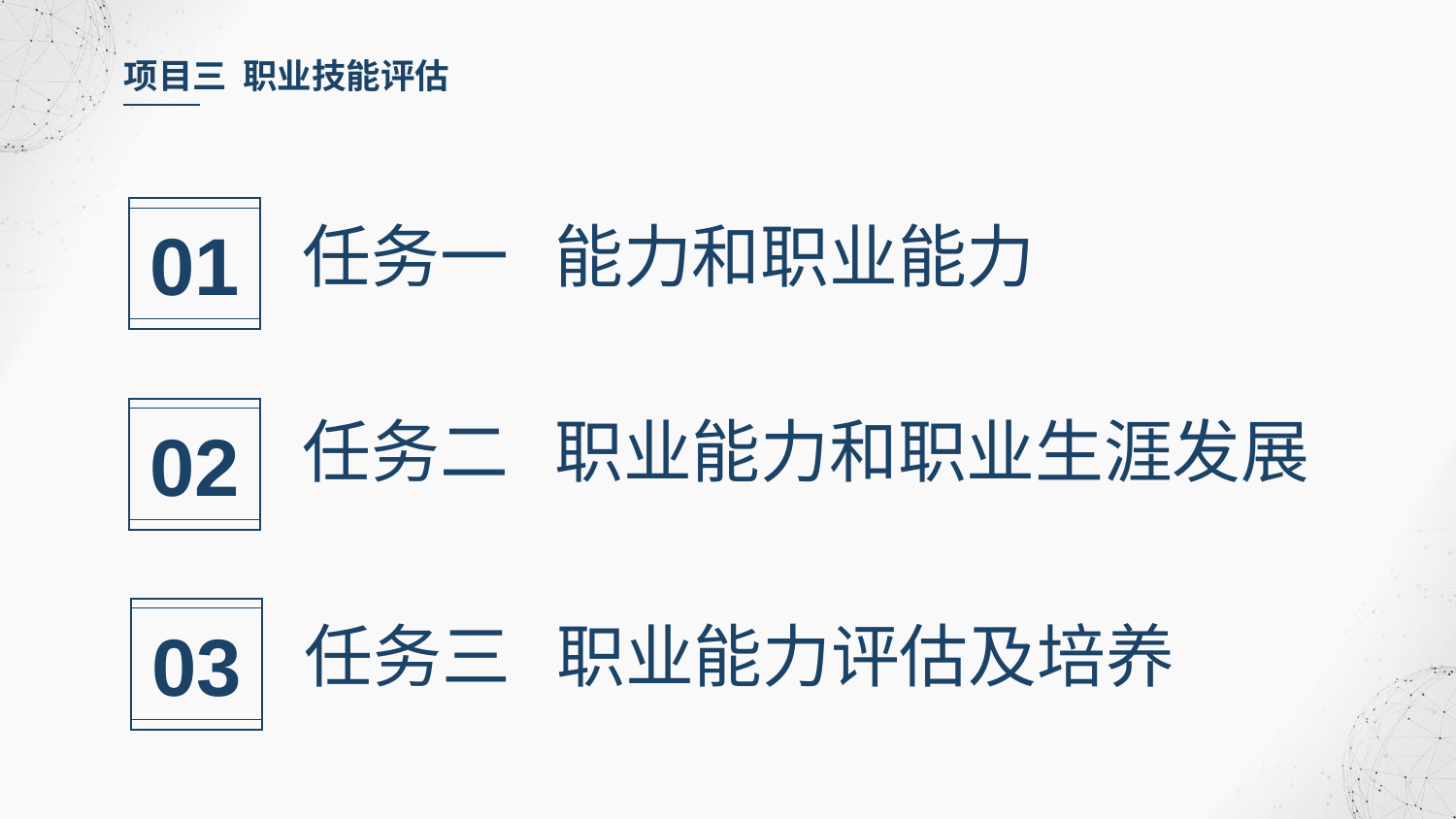

项目三  职业技能评估

01
任务一   能力和职业能力

02
任务二   职业能力和职业生涯发展

03
任务三   职业能力评估及培养